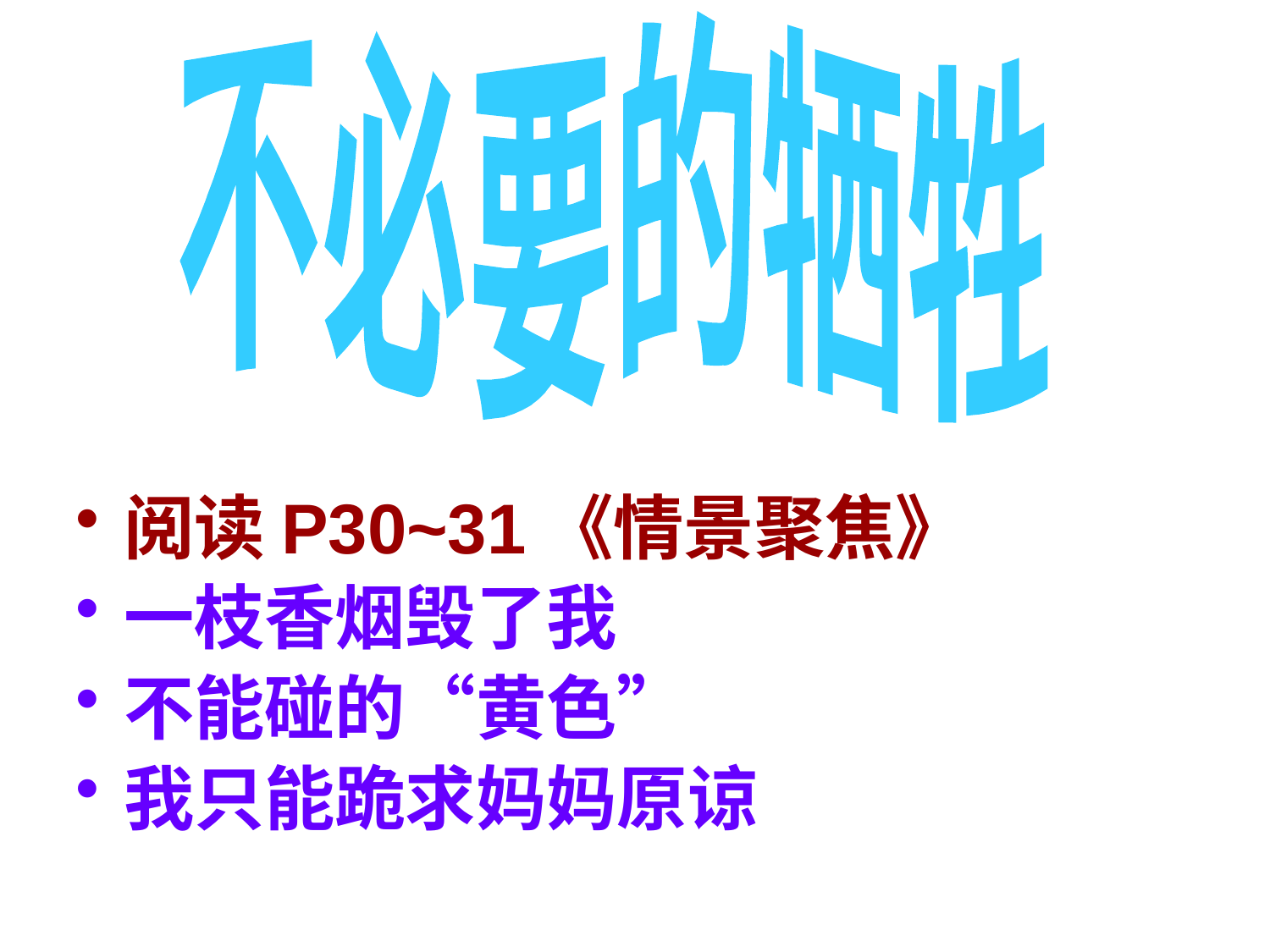

不必要的牺牲
# 阅读P30~31《情景聚焦》
一枝香烟毁了我
不能碰的“黄色”
我只能跪求妈妈原谅